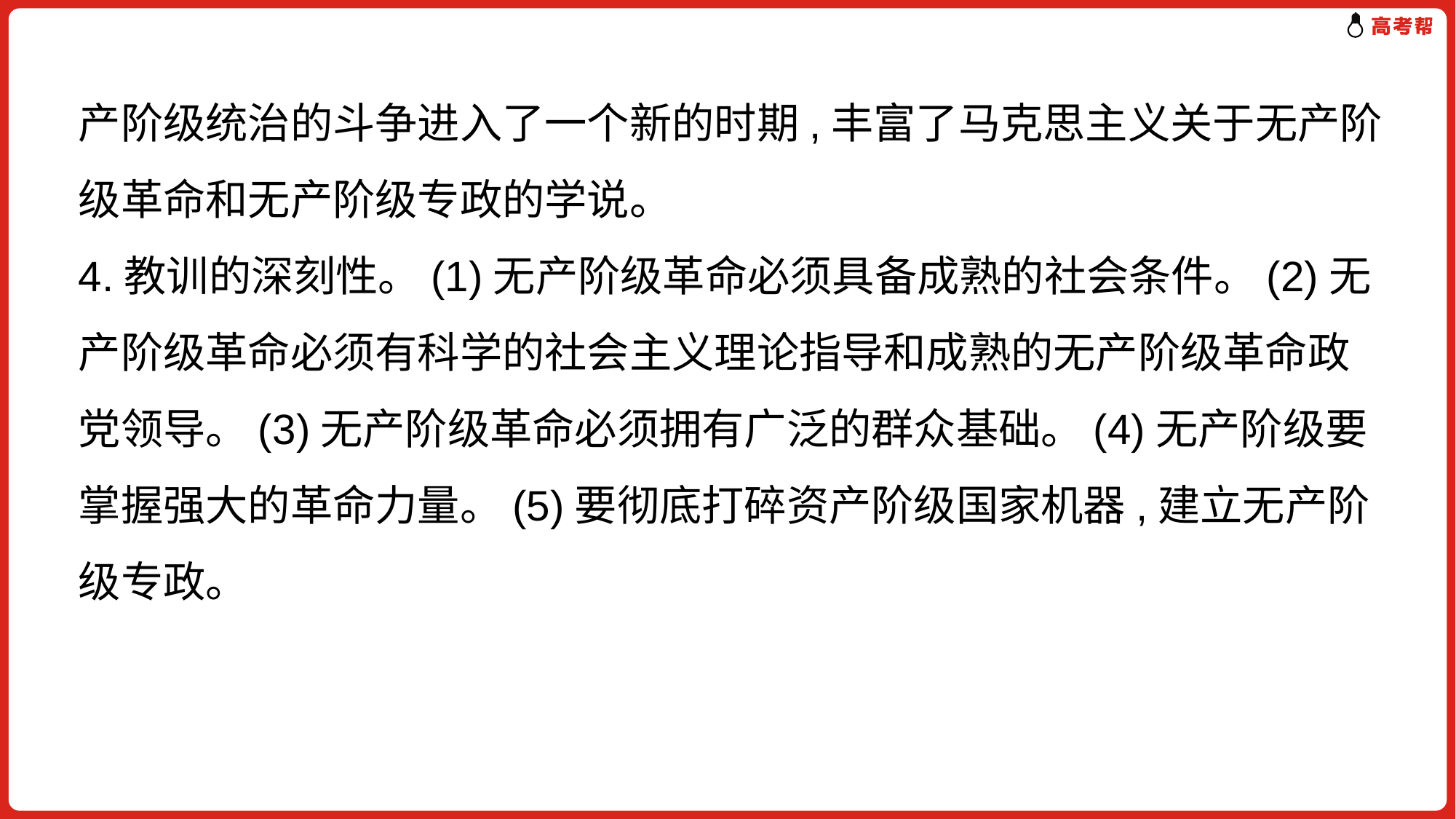

产阶级统治的斗争进入了一个新的时期,丰富了马克思主义关于无产阶级革命和无产阶级专政的学说。
4.教训的深刻性。(1)无产阶级革命必须具备成熟的社会条件。(2)无产阶级革命必须有科学的社会主义理论指导和成熟的无产阶级革命政党领导。(3)无产阶级革命必须拥有广泛的群众基础。(4)无产阶级要掌握强大的革命力量。(5)要彻底打碎资产阶级国家机器,建立无产阶级专政。